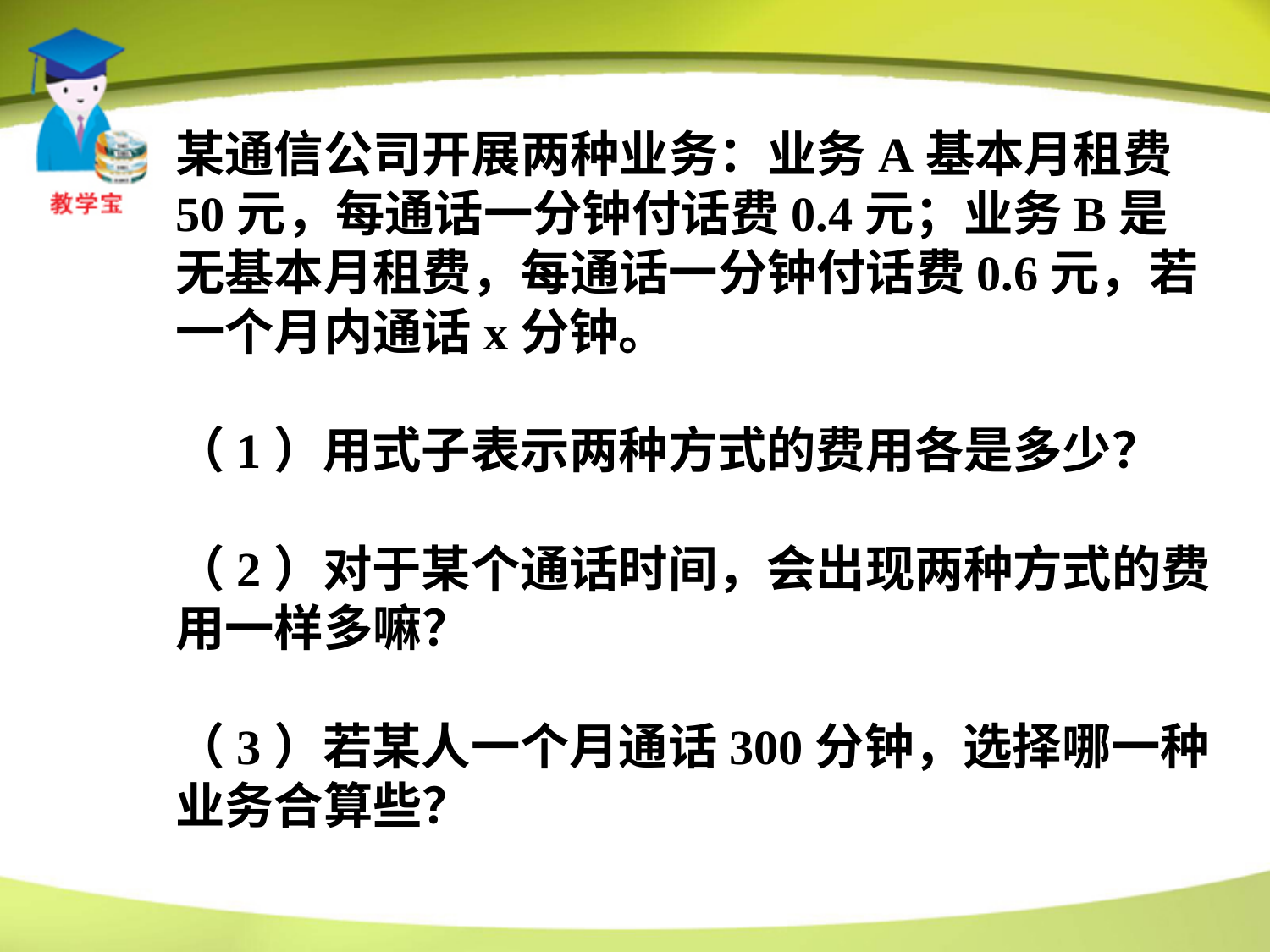

某通信公司开展两种业务：业务A基本月租费50元，每通话一分钟付话费0.4元；业务B是无基本月租费，每通话一分钟付话费0.6元，若一个月内通话x分钟。

（1）用式子表示两种方式的费用各是多少？

（2）对于某个通话时间，会出现两种方式的费用一样多嘛？

（3）若某人一个月通话300分钟，选择哪一种业务合算些？